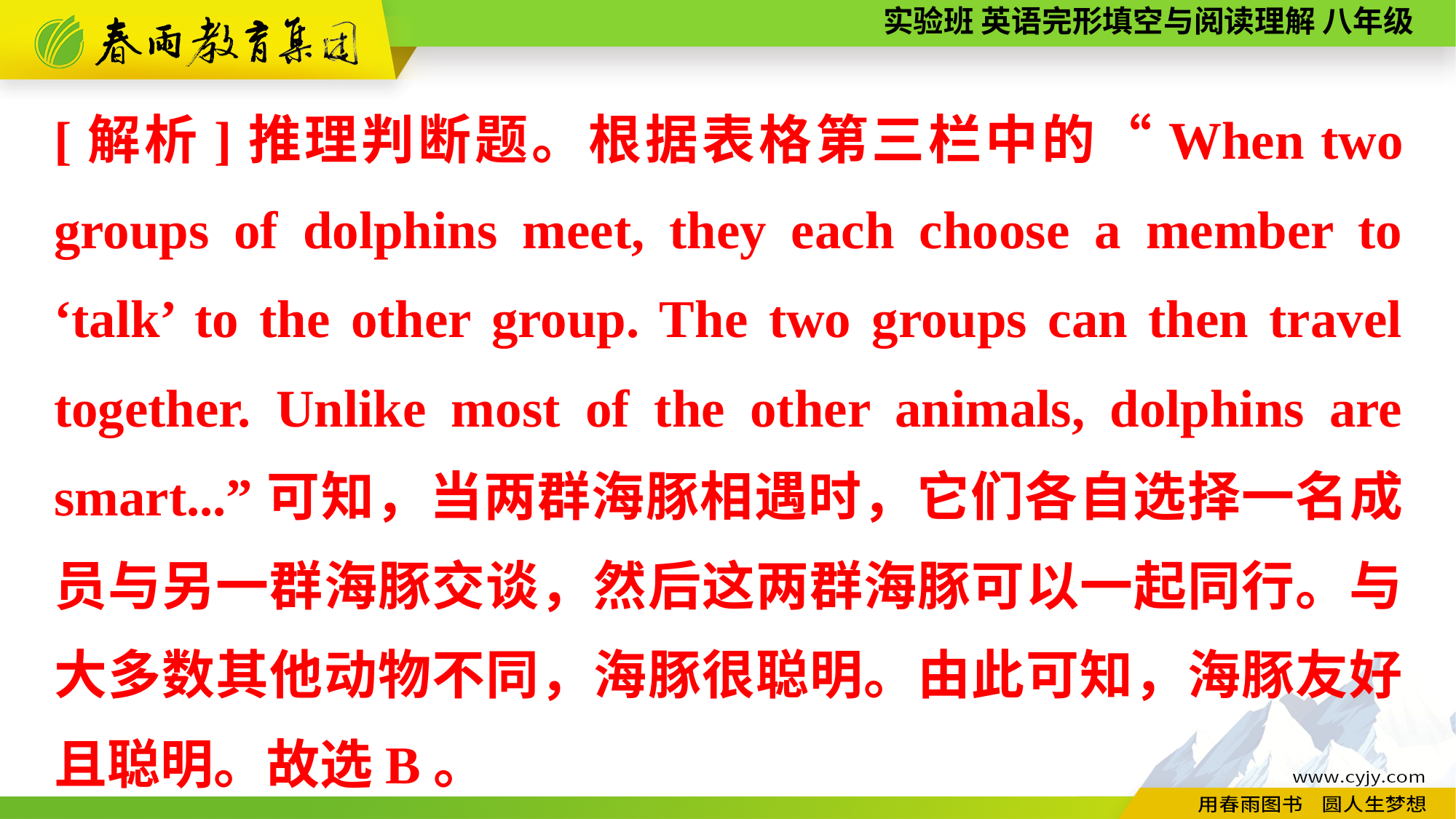

[解析]推理判断题。根据表格第三栏中的“When two groups of dolphins meet, they each choose a member to ‘talk’ to the other group. The two groups can then travel together. Unlike most of the other animals, dolphins are smart...”可知，当两群海豚相遇时，它们各自选择一名成员与另一群海豚交谈，然后这两群海豚可以一起同行。与大多数其他动物不同，海豚很聪明。由此可知，海豚友好且聪明。故选B。